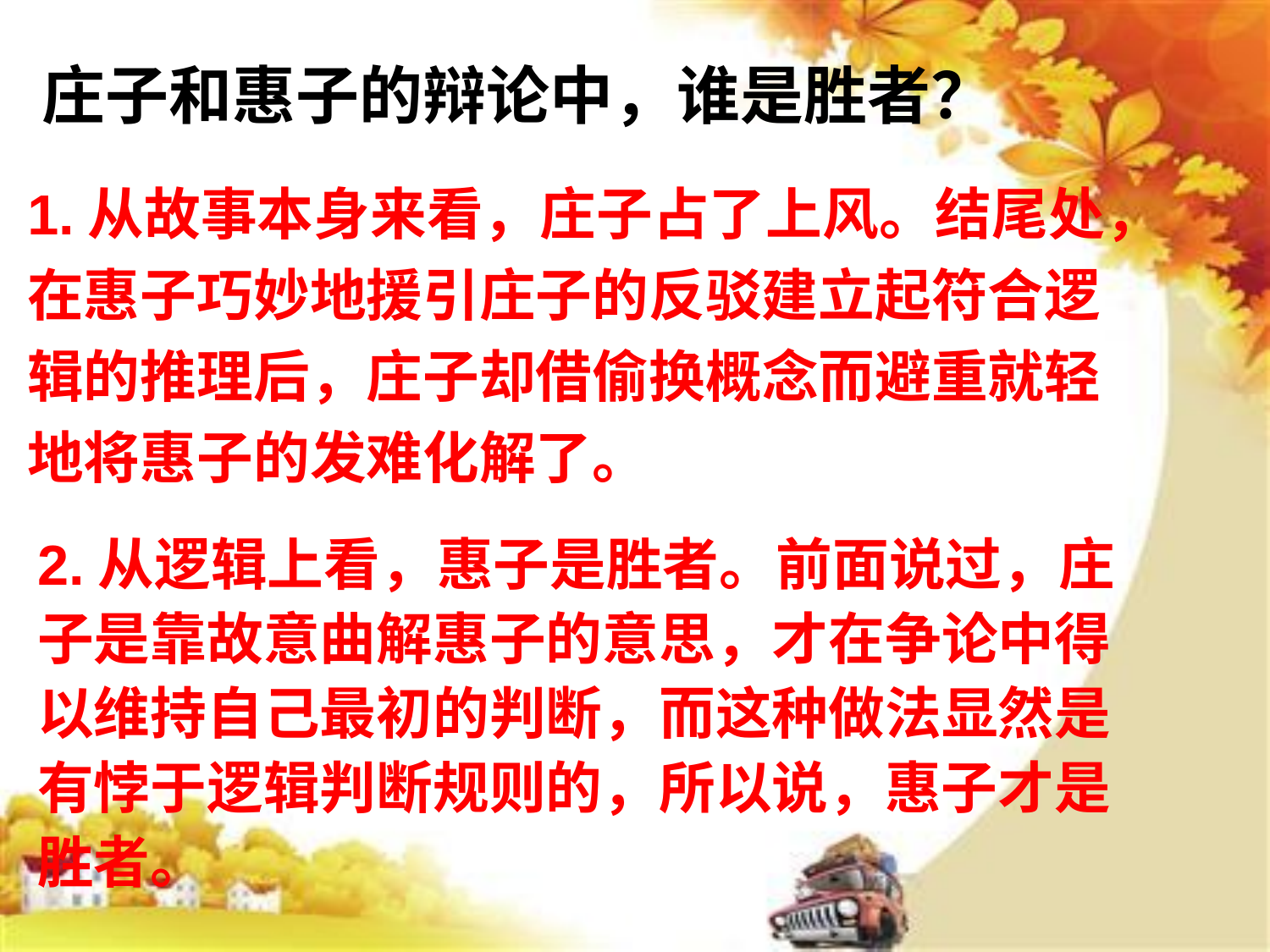

庄子和惠子的辩论中，谁是胜者？
1.从故事本身来看，庄子占了上风。结尾处，在惠子巧妙地援引庄子的反驳建立起符合逻辑的推理后，庄子却借偷换概念而避重就轻地将惠子的发难化解了。
2.从逻辑上看，惠子是胜者。前面说过，庄子是靠故意曲解惠子的意思，才在争论中得以维持自己最初的判断，而这种做法显然是有悖于逻辑判断规则的，所以说，惠子才是胜者。